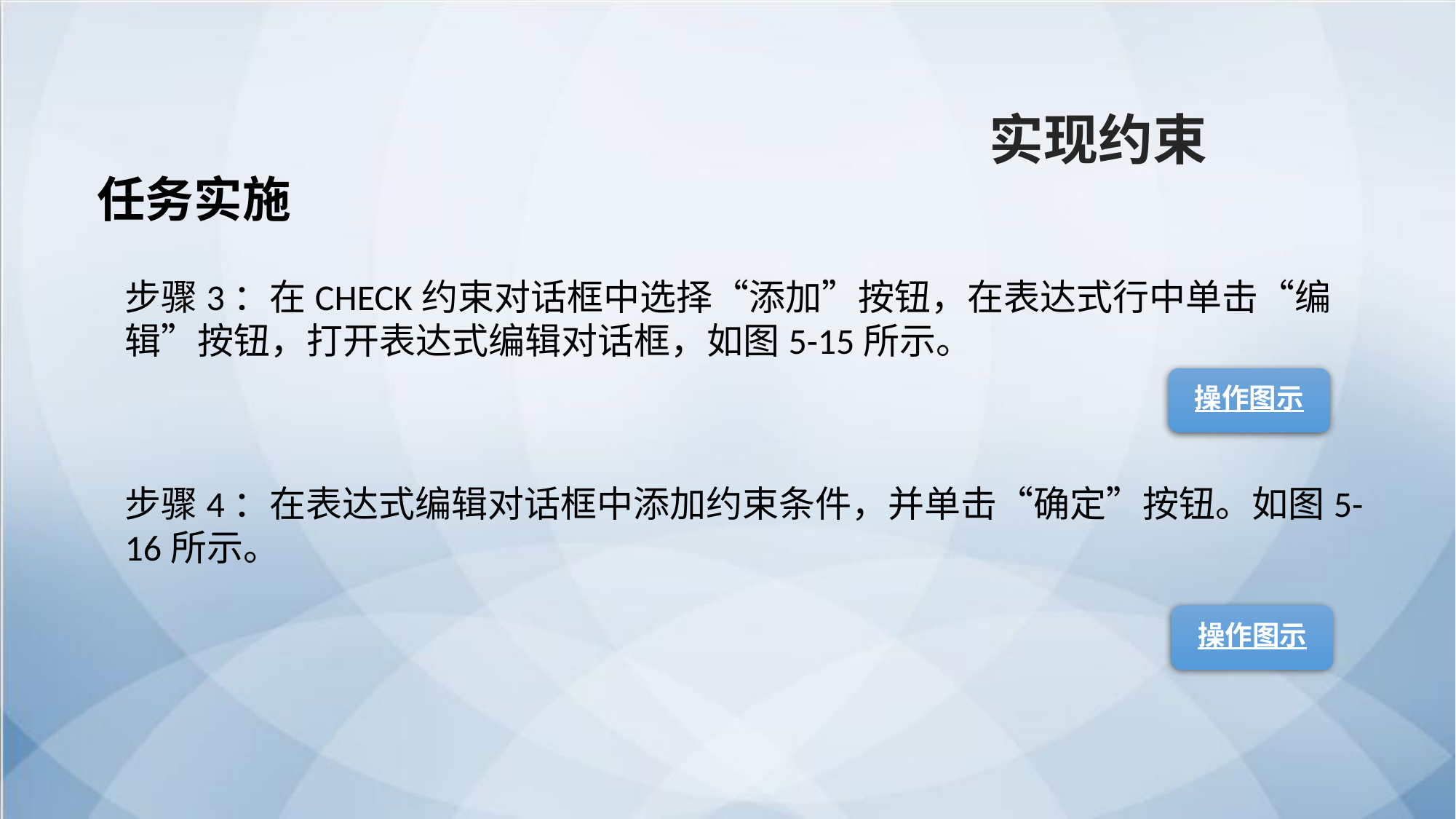

实现约束
任务实施
步骤3：在CHECK约束对话框中选择“添加”按钮，在表达式行中单击“编辑”按钮，打开表达式编辑对话框，如图5-15所示。
操作图示
步骤4：在表达式编辑对话框中添加约束条件，并单击“确定”按钮。如图5-16所示。
操作图示